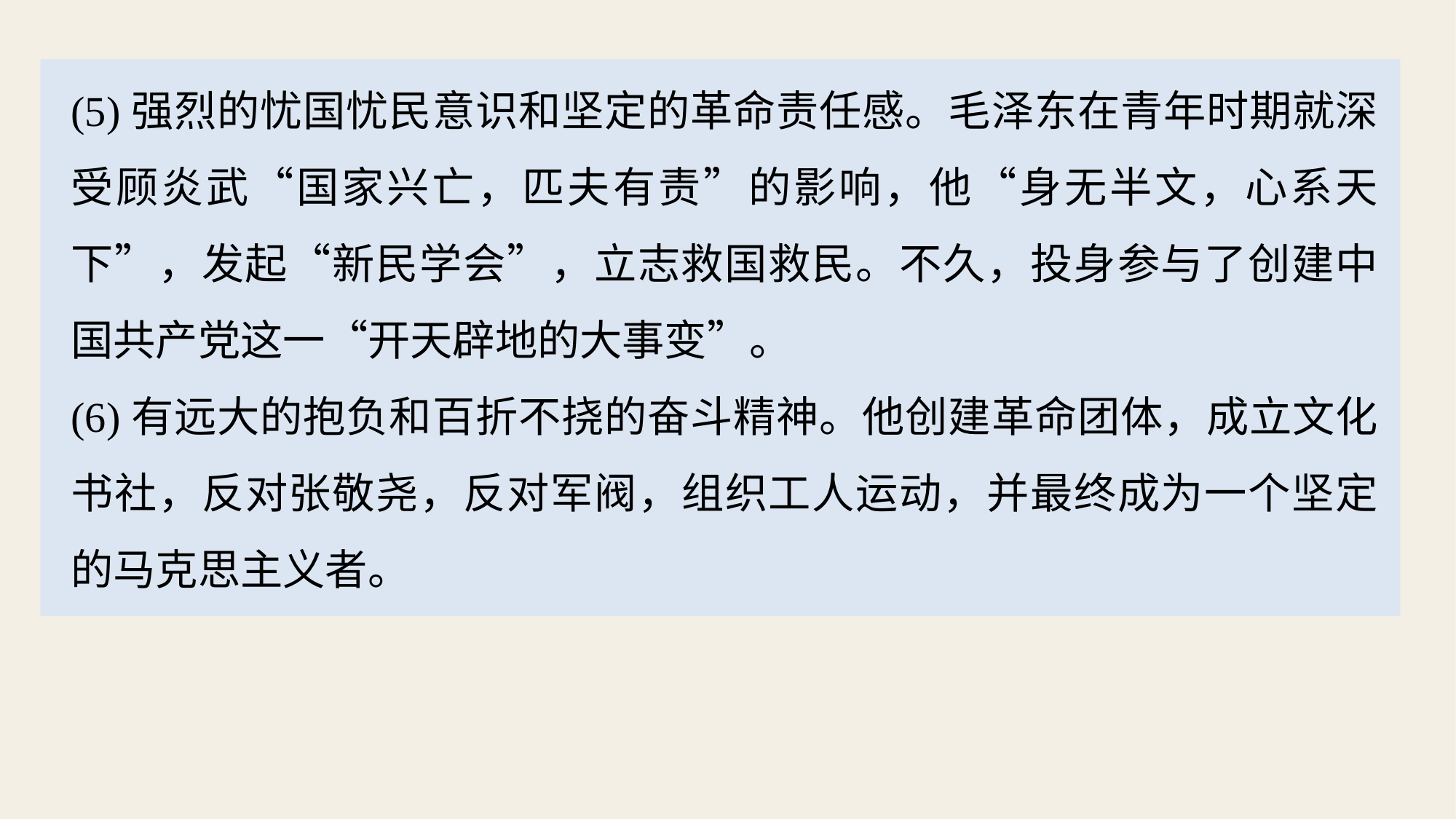

(5)强烈的忧国忧民意识和坚定的革命责任感。毛泽东在青年时期就深受顾炎武“国家兴亡，匹夫有责”的影响，他“身无半文，心系天下”，发起“新民学会”，立志救国救民。不久，投身参与了创建中国共产党这一“开天辟地的大事变”。
(6)有远大的抱负和百折不挠的奋斗精神。他创建革命团体，成立文化书社，反对张敬尧，反对军阀，组织工人运动，并最终成为一个坚定的马克思主义者。